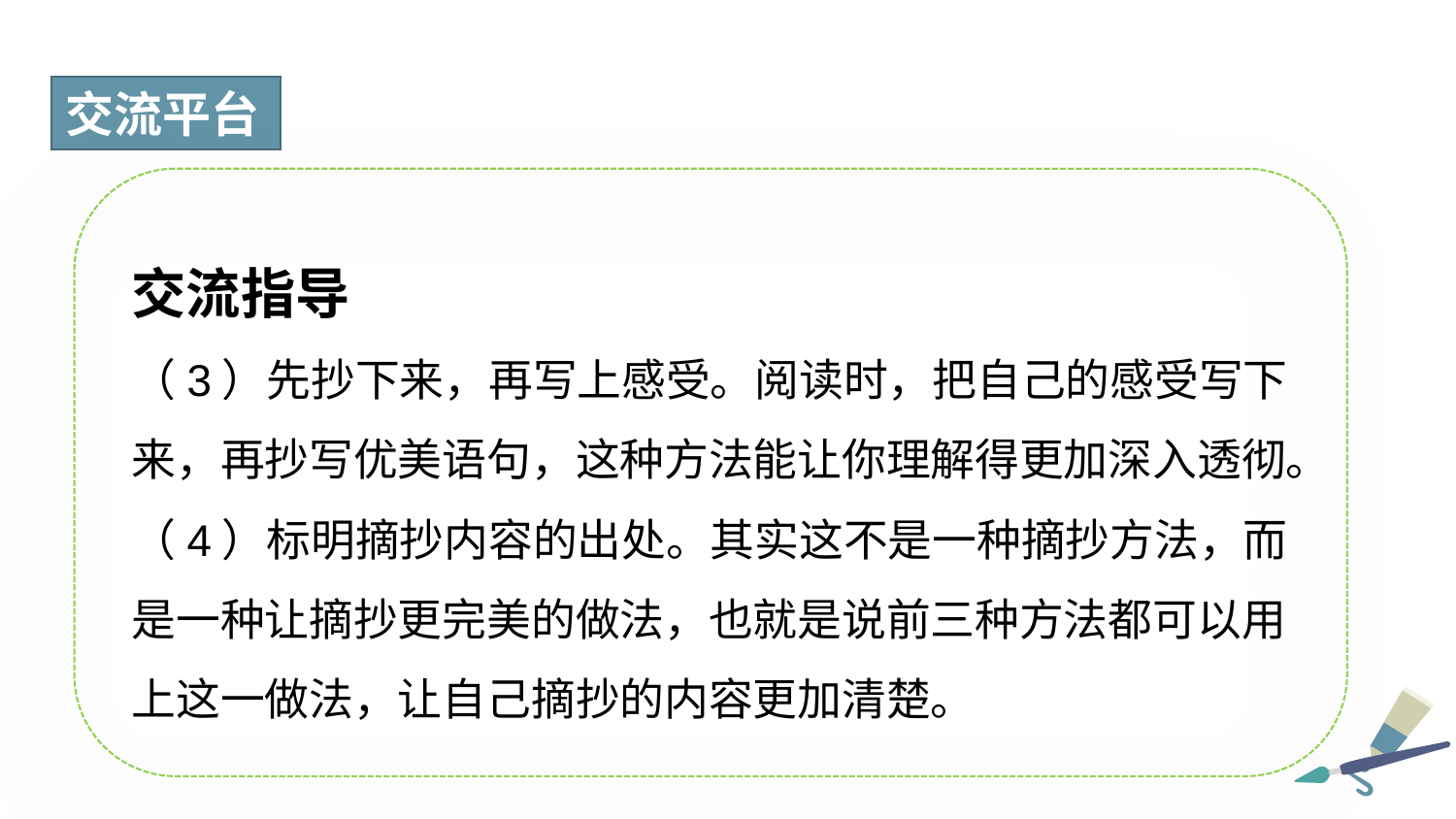

交流平台

交流指导
（3）先抄下来，再写上感受。阅读时，把自己的感受写下来，再抄写优美语句，这种方法能让你理解得更加深入透彻。
（4）标明摘抄内容的出处。其实这不是一种摘抄方法，而是一种让摘抄更完美的做法，也就是说前三种方法都可以用上这一做法，让自己摘抄的内容更加清楚。